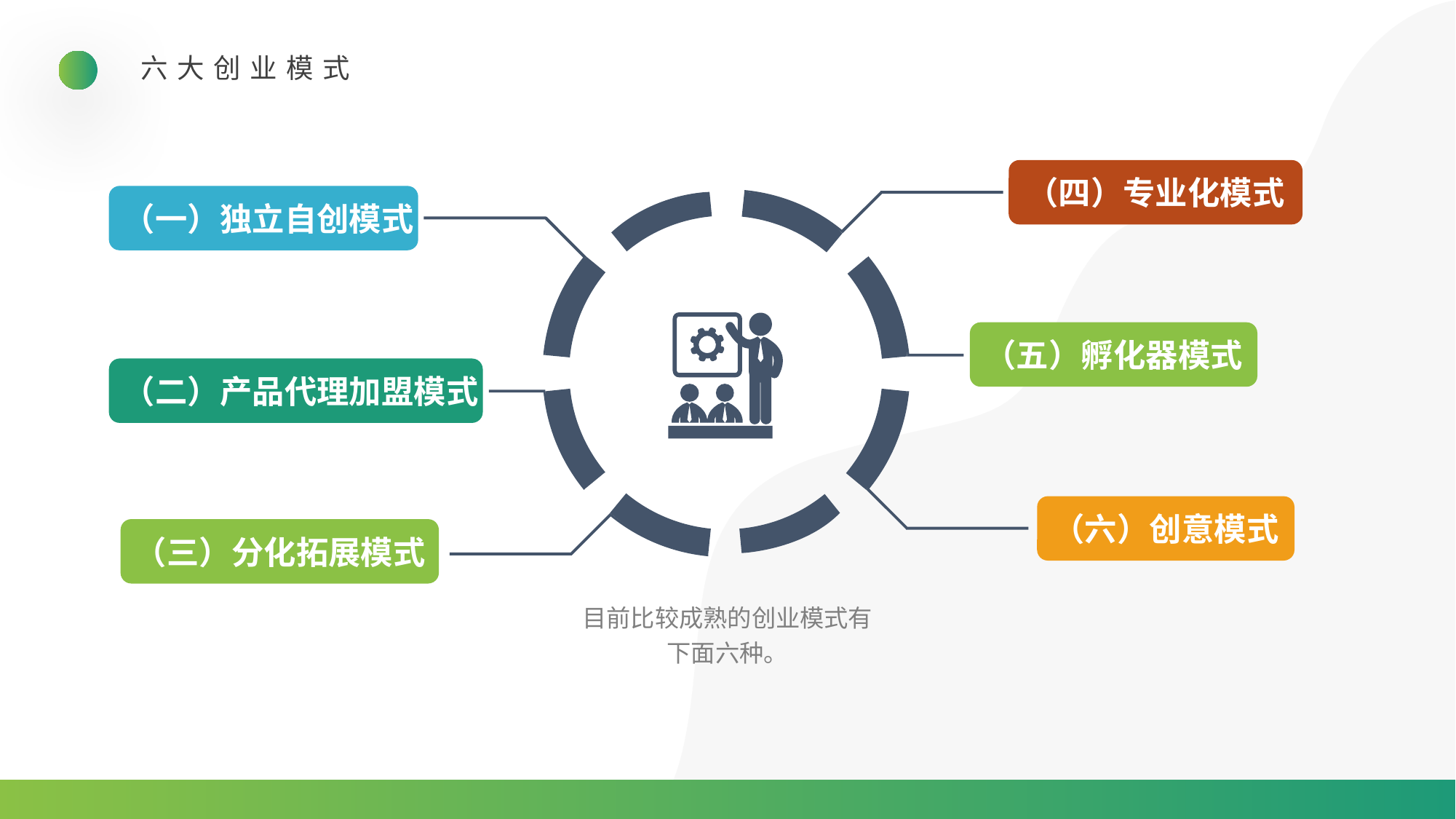

六大创业模式
（四）专业化模式
（一）独立自创模式

（五）孵化器模式
（二）产品代理加盟模式

（六）创意模式

（三）分化拓展模式
目前比较成熟的创业模式有下面六种。